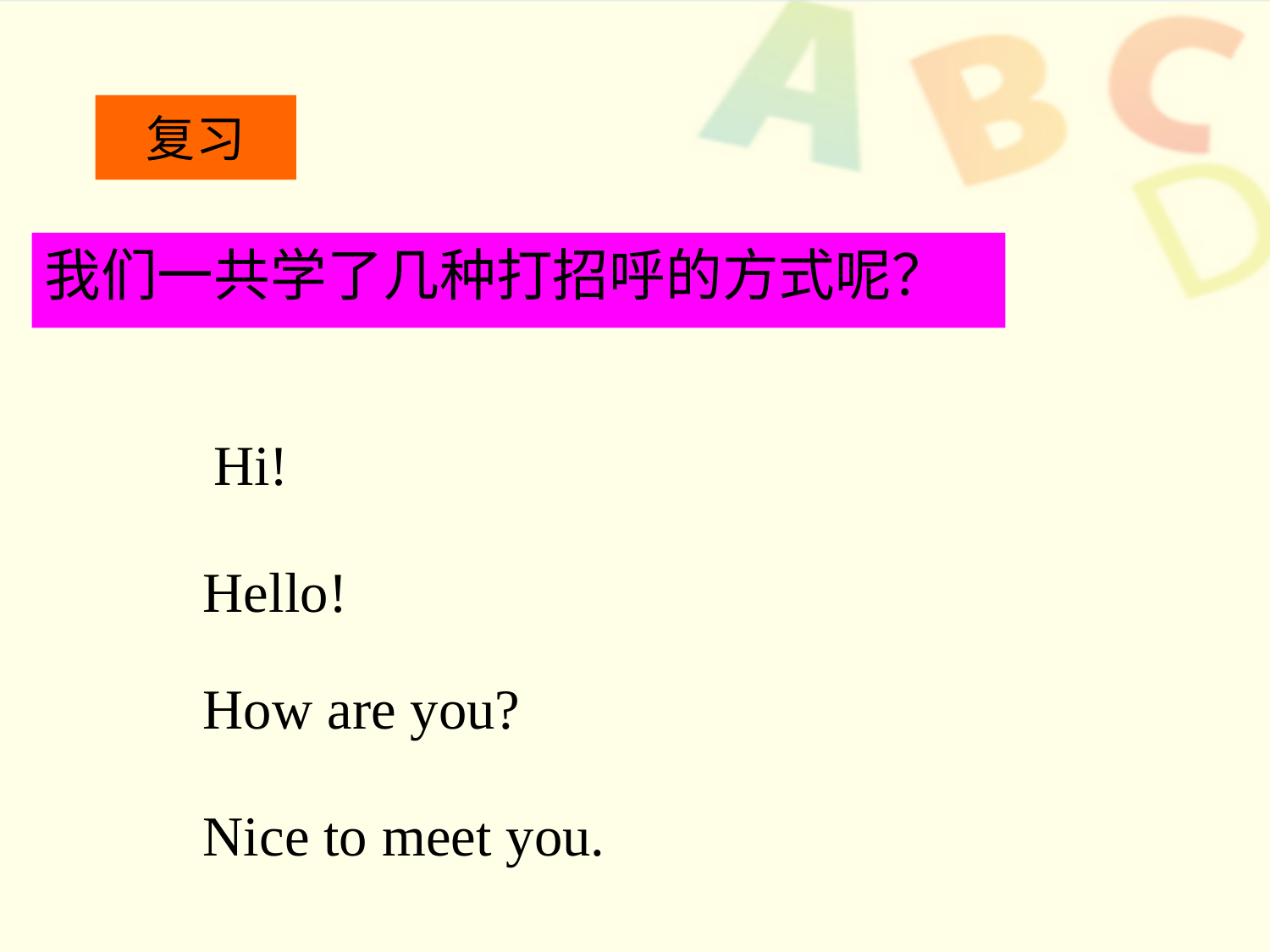

# 复习
我们一共学了几种打招呼的方式呢？
Hi!
Hello!
How are you?
Nice to meet you.